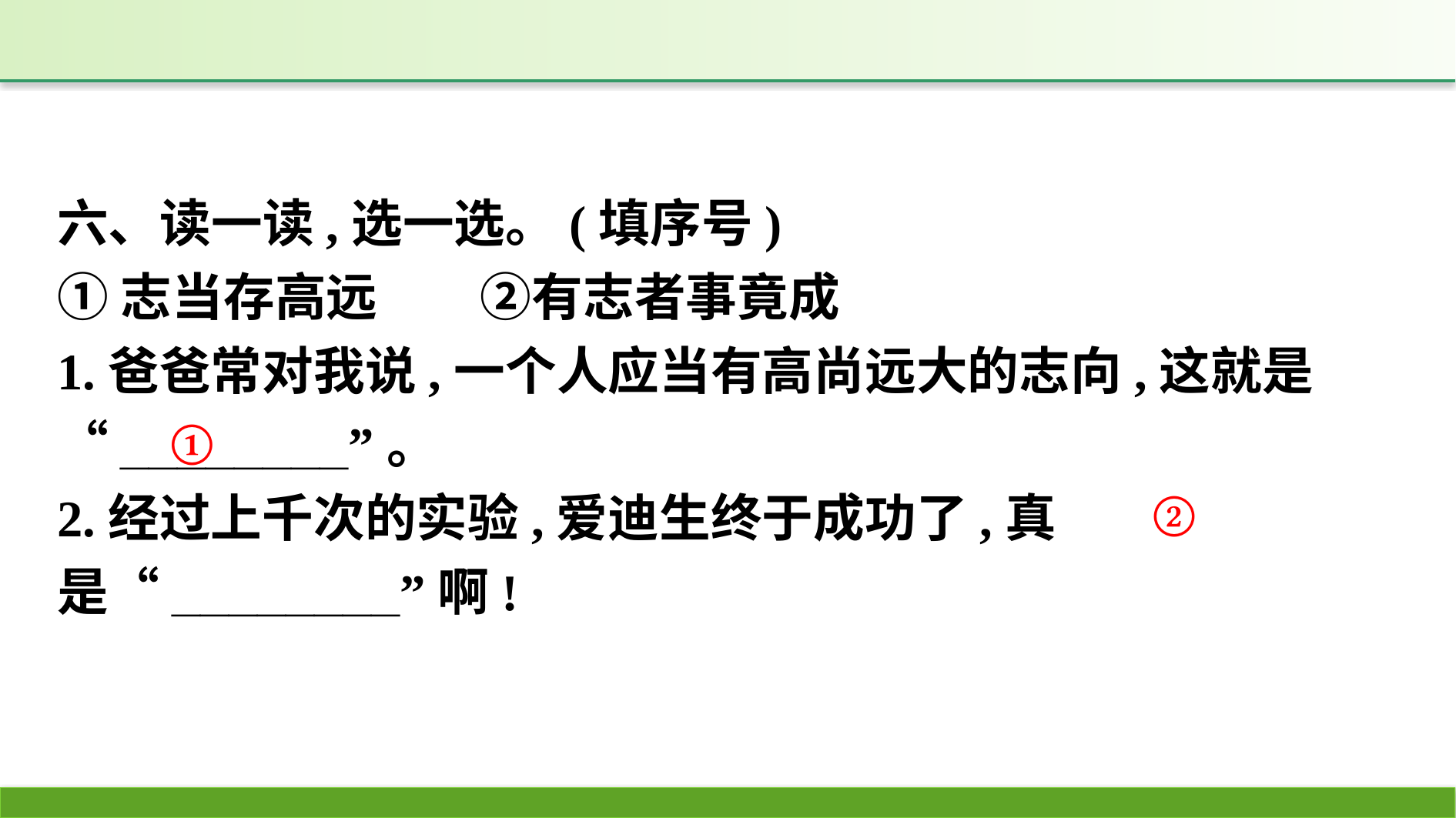

六、读一读,选一选。(填序号)
①志当存高远　　②有志者事竟成
1.爸爸常对我说,一个人应当有高尚远大的志向,这就是“________”。
2.经过上千次的实验,爱迪生终于成功了,真是“________”啊!
①
②